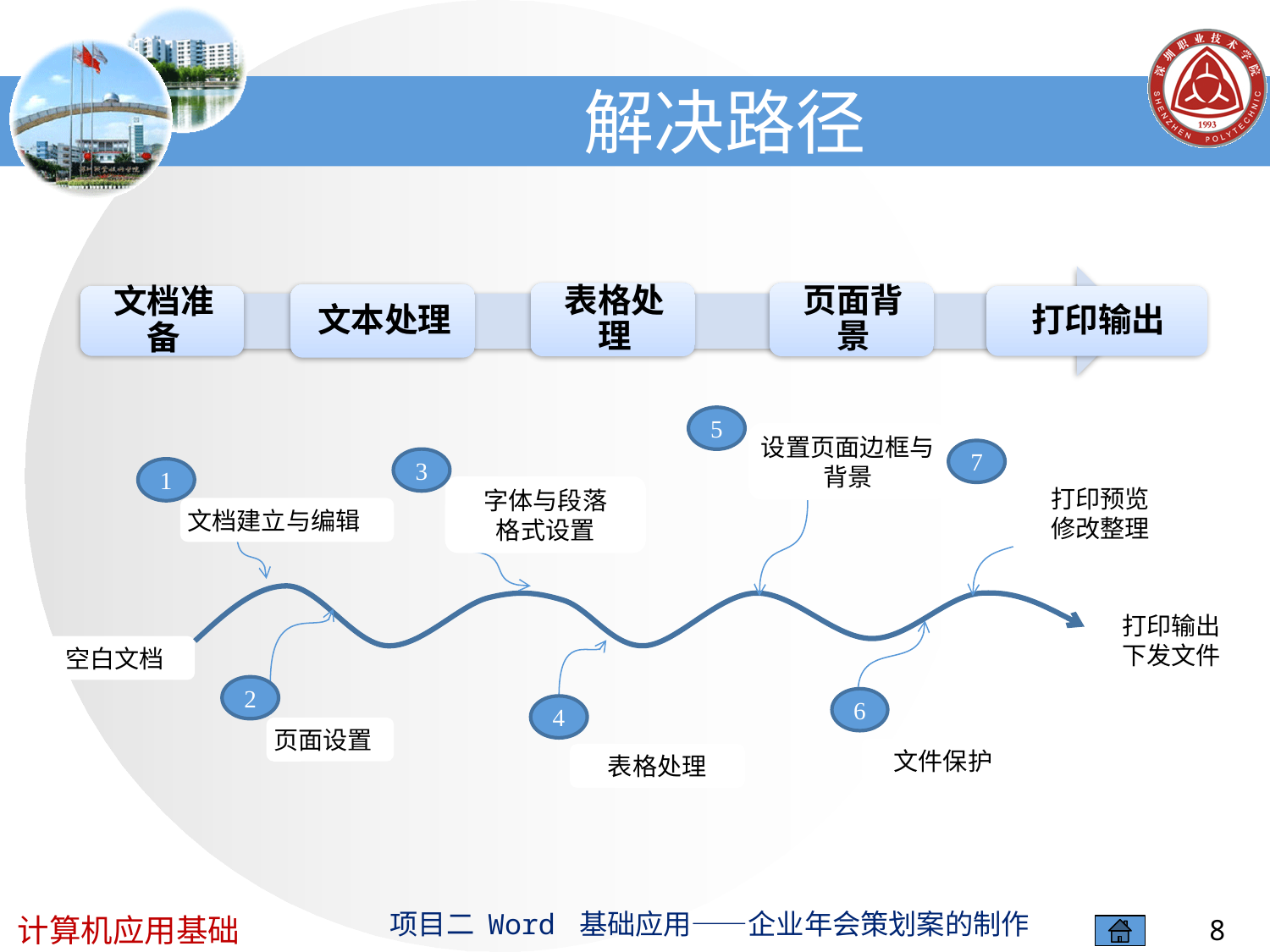

# 解决路径
文档准备
文本处理
表格处理
页面背景
打印输出
5
设置页面边框与背景
7
3
1
打印预览
修改整理
字体与段落
格式设置
文档建立与编辑

打印输出
下发文件
空白文档
2
6
4
页面设置
表格处理
文件保护

8